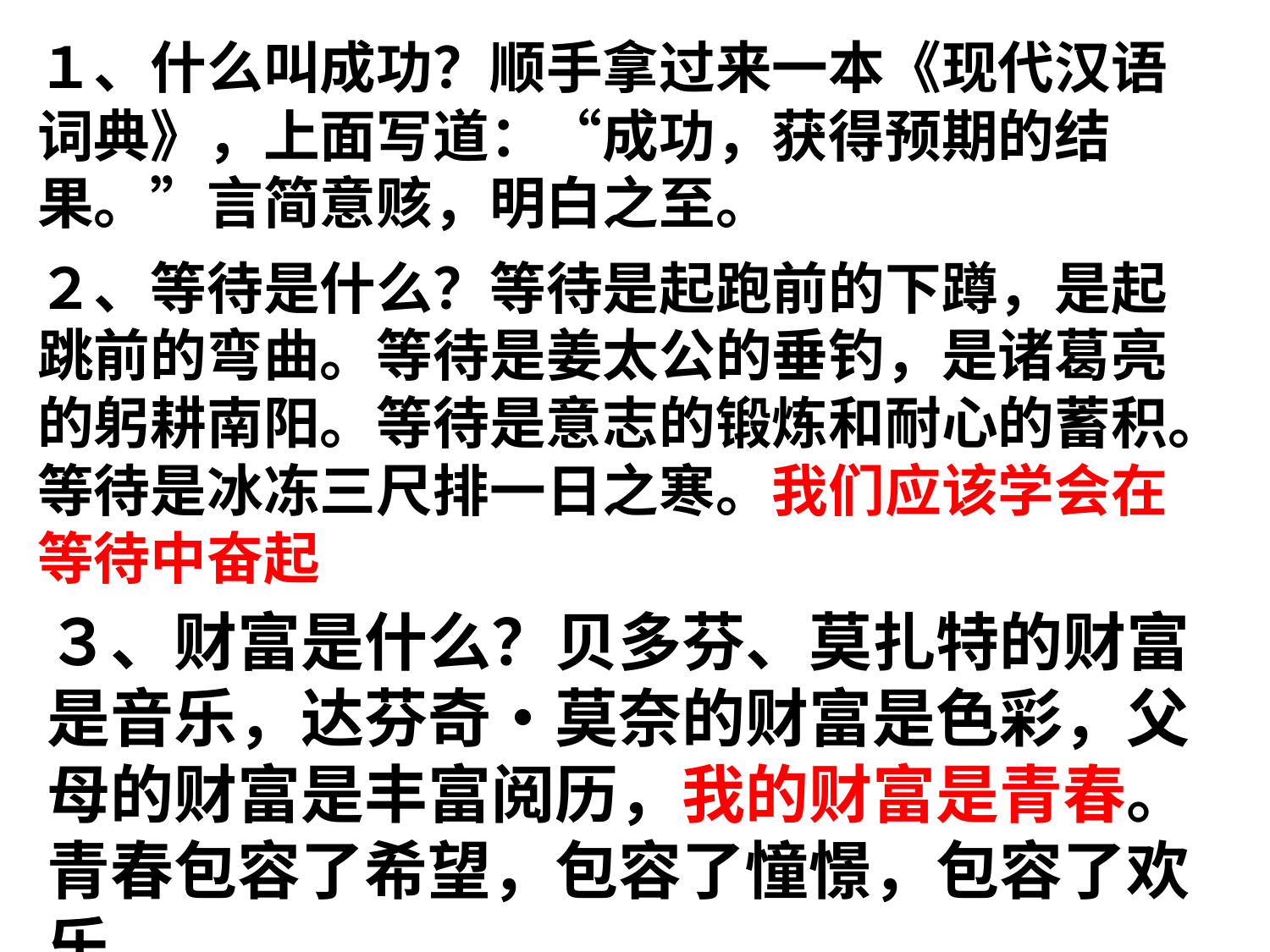

１、什么叫成功？顺手拿过来一本《现代汉语词典》，上面写道：“成功，获得预期的结果。”言简意赅，明白之至。
２、等待是什么？等待是起跑前的下蹲，是起跳前的弯曲。等待是姜太公的垂钓，是诸葛亮的躬耕南阳。等待是意志的锻炼和耐心的蓄积。等待是冰冻三尺排一日之寒。我们应该学会在等待中奋起

３、财富是什么？贝多芬、莫扎特的财富是音乐，达芬奇•莫奈的财富是色彩，父母的财富是丰富阅历，我的财富是青春。青春包容了希望，包容了憧憬，包容了欢乐。